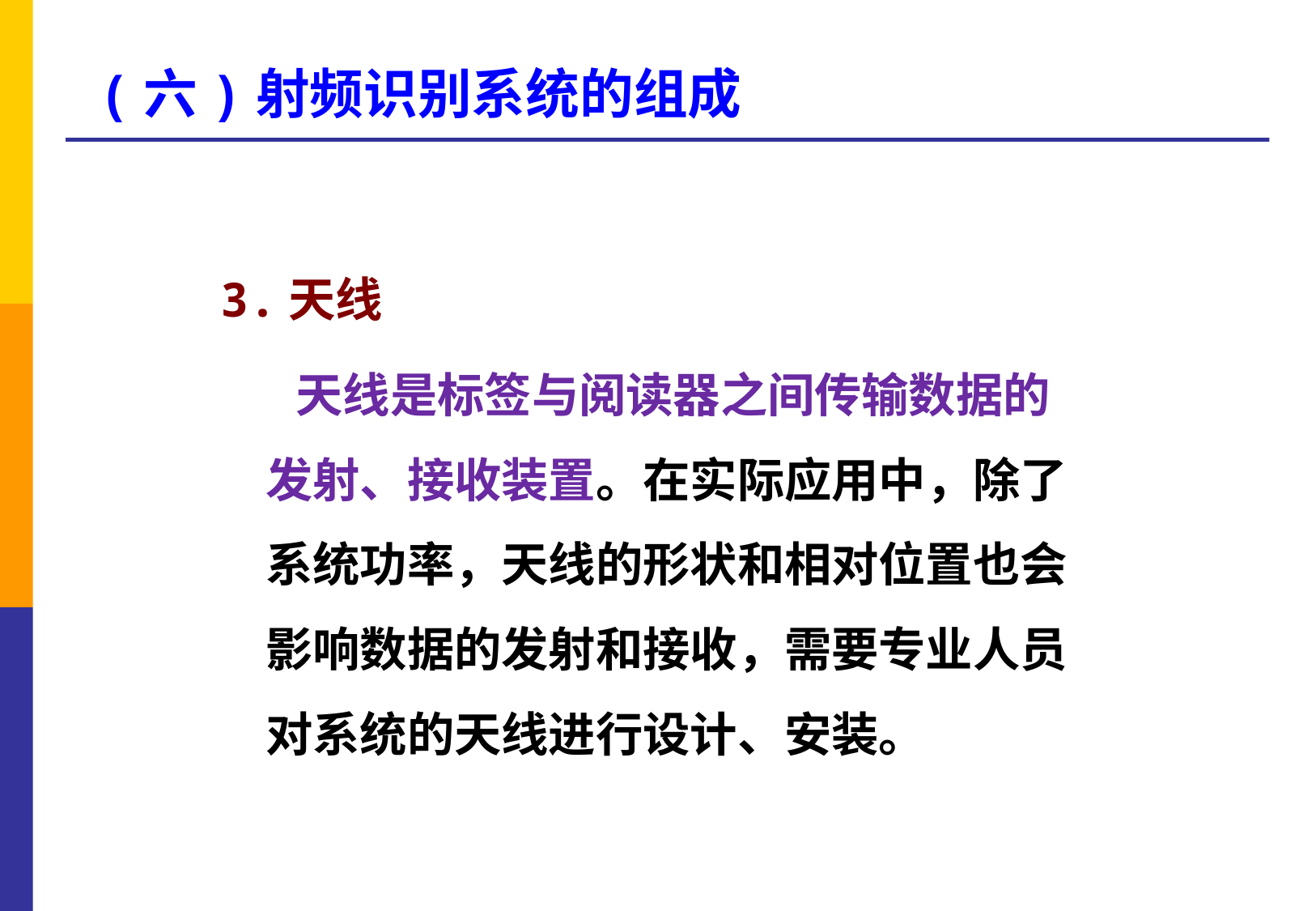

#
(六)射频识别系统的组成
3.天线
      天线是标签与阅读器之间传输数据的发射、接收装置。在实际应用中，除了系统功率，天线的形状和相对位置也会影响数据的发射和接收，需要专业人员对系统的天线进行设计、安装。